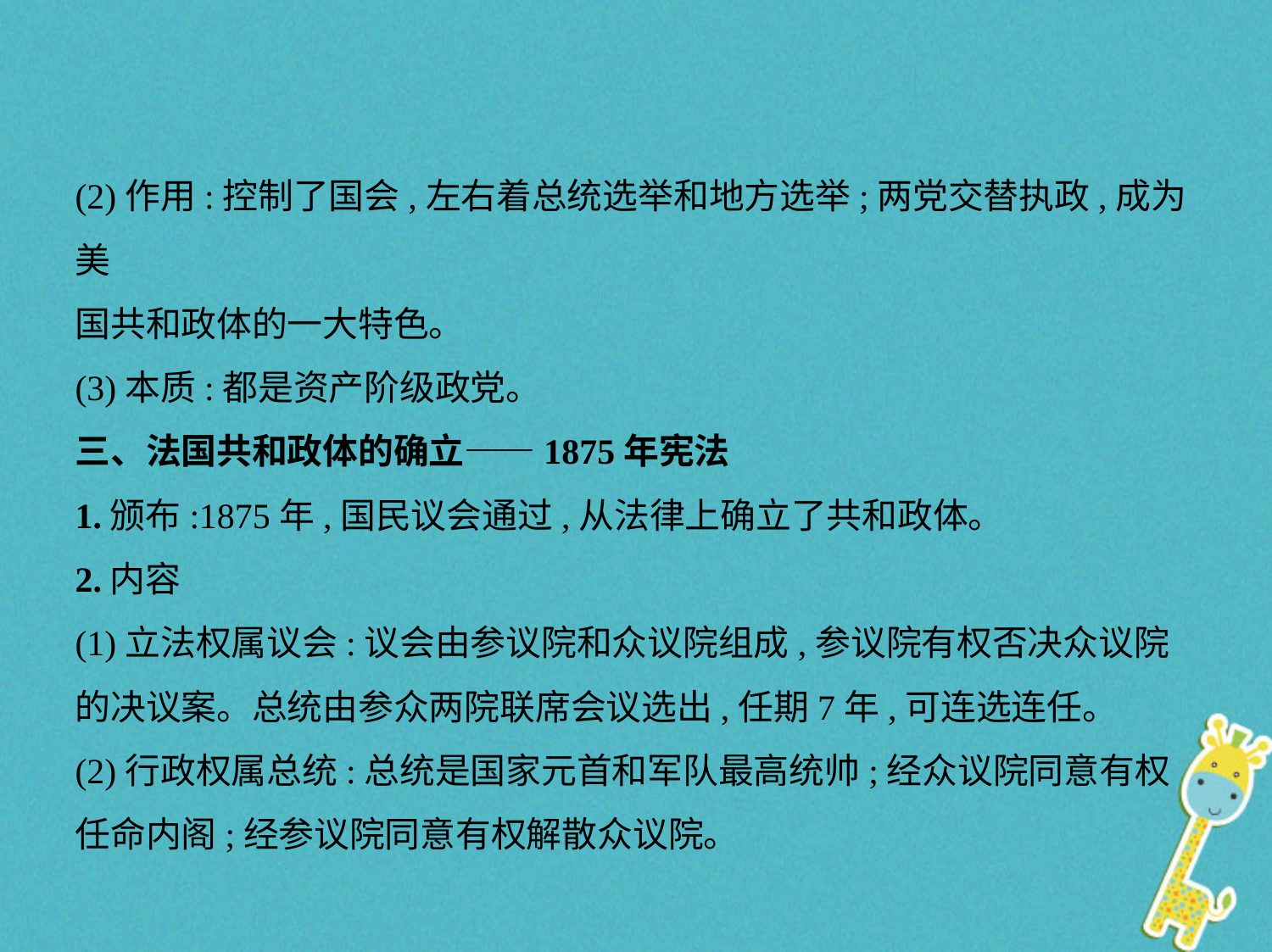

(2)作用:控制了国会,左右着总统选举和地方选举;两党交替执政,成为美
国共和政体的一大特色。
(3)本质:都是资产阶级政党。
三、法国共和政体的确立——1875年宪法
1.颁布:1875年,国民议会通过,从法律上确立了共和政体。
2.内容
(1)立法权属议会:议会由参议院和众议院组成,参议院有权否决众议院
的决议案。总统由参众两院联席会议选出,任期7年,可连选连任。
(2)行政权属总统:总统是国家元首和军队最高统帅;经众议院同意有权
任命内阁;经参议院同意有权解散众议院。